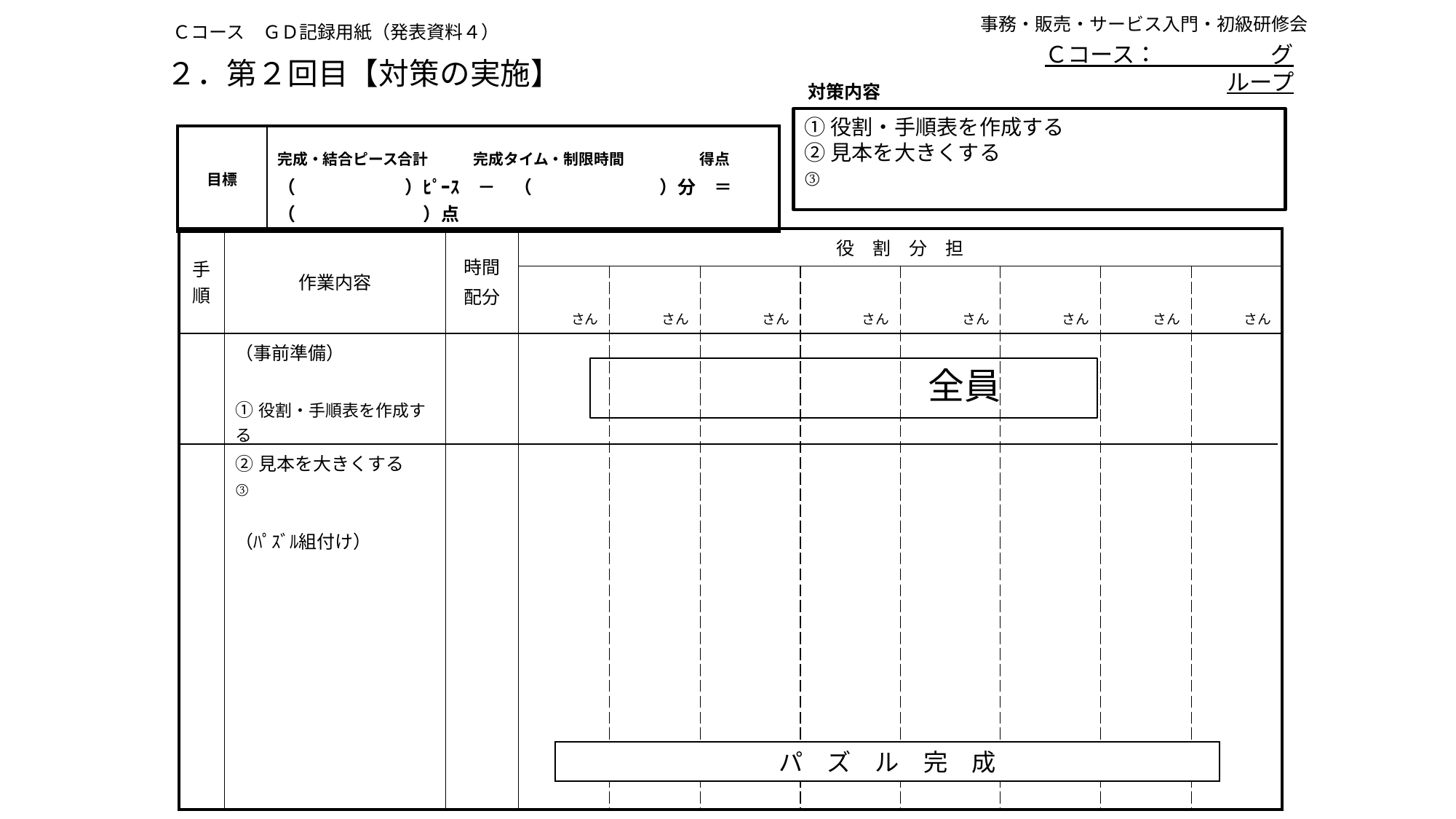

事務・販売・サービス入門・初級研修会
Ｃコース　ＧＤ記録用紙（発表資料４）
Ｃコース：　　　　　グループ
# ２．第２回目【対策の実施】
対策内容
①役割・手順表を作成する
②見本を大きくする
③
| 目標 | 完成・結合ピース合計　　　完成タイム・制限時間　　　　　得点 （　　　　　　）ﾋﾟｰｽ　－　（　　　　　　　）分　＝ （　　　　　　　）点 |
| --- | --- |
| 手順 | 作業内容 | 時間 配分 | 役　割　分　担 |  |  |  |  |  |  |  |
| --- | --- | --- | --- | --- | --- | --- | --- | --- | --- | --- |
|  |  |  | さん | さん | さん | さん | さん | さん | さん | さん |
|  | （事前準備）　　　　　　　　　　　　 ①役割・手順表を作成する ②見本を大きくする ③ （ﾊﾟｽﾞﾙ組付け） |  |  |  |  |  |  |  |  |  |
　　　　　　　　　全員
パ　ズ　ル　完　成